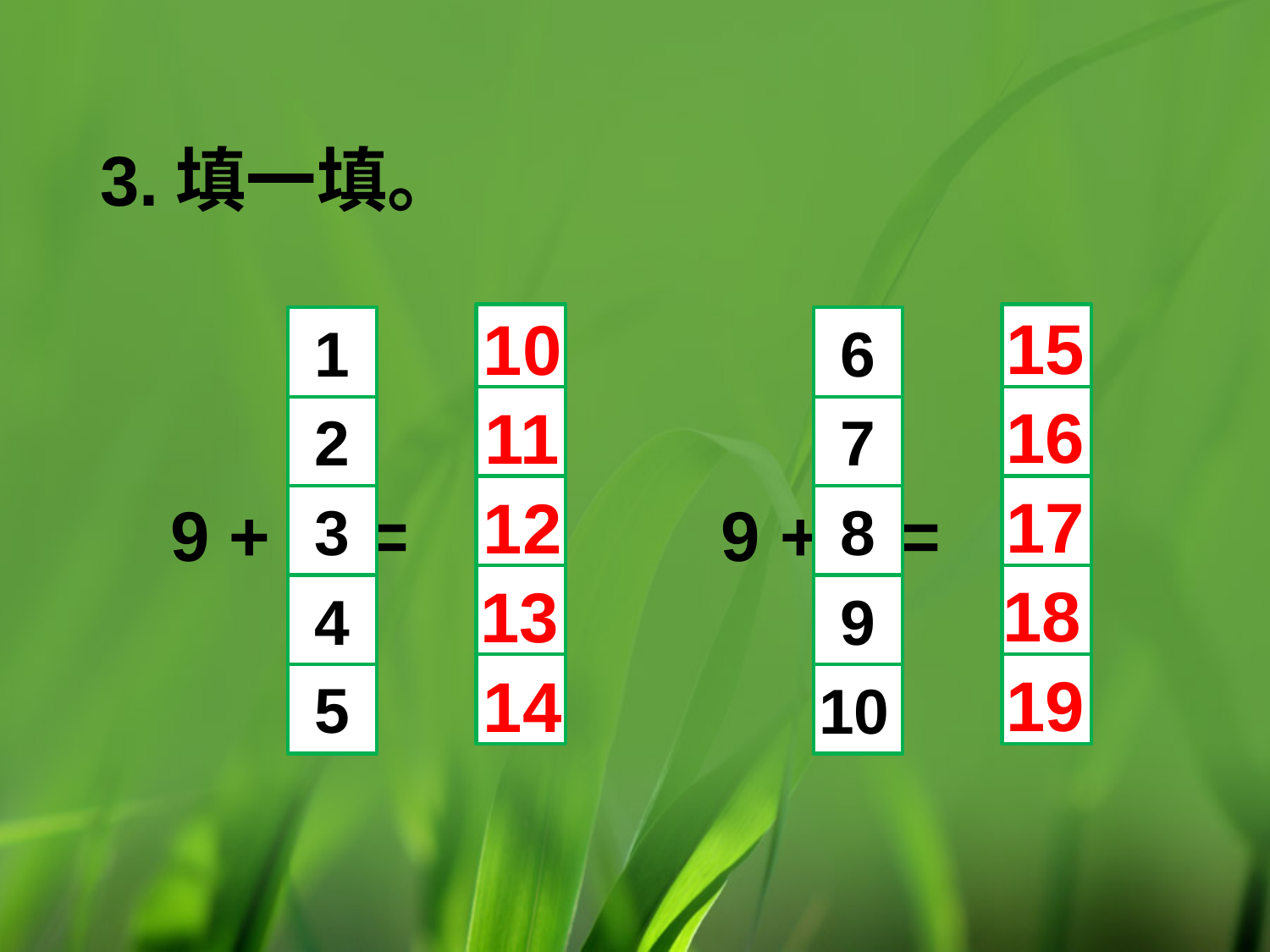

3.填一填。
15
10

1

6

16

11
2
7

17

12
9 +     =
9 +    =
3
8

18

13

4

9

19

14
5
10